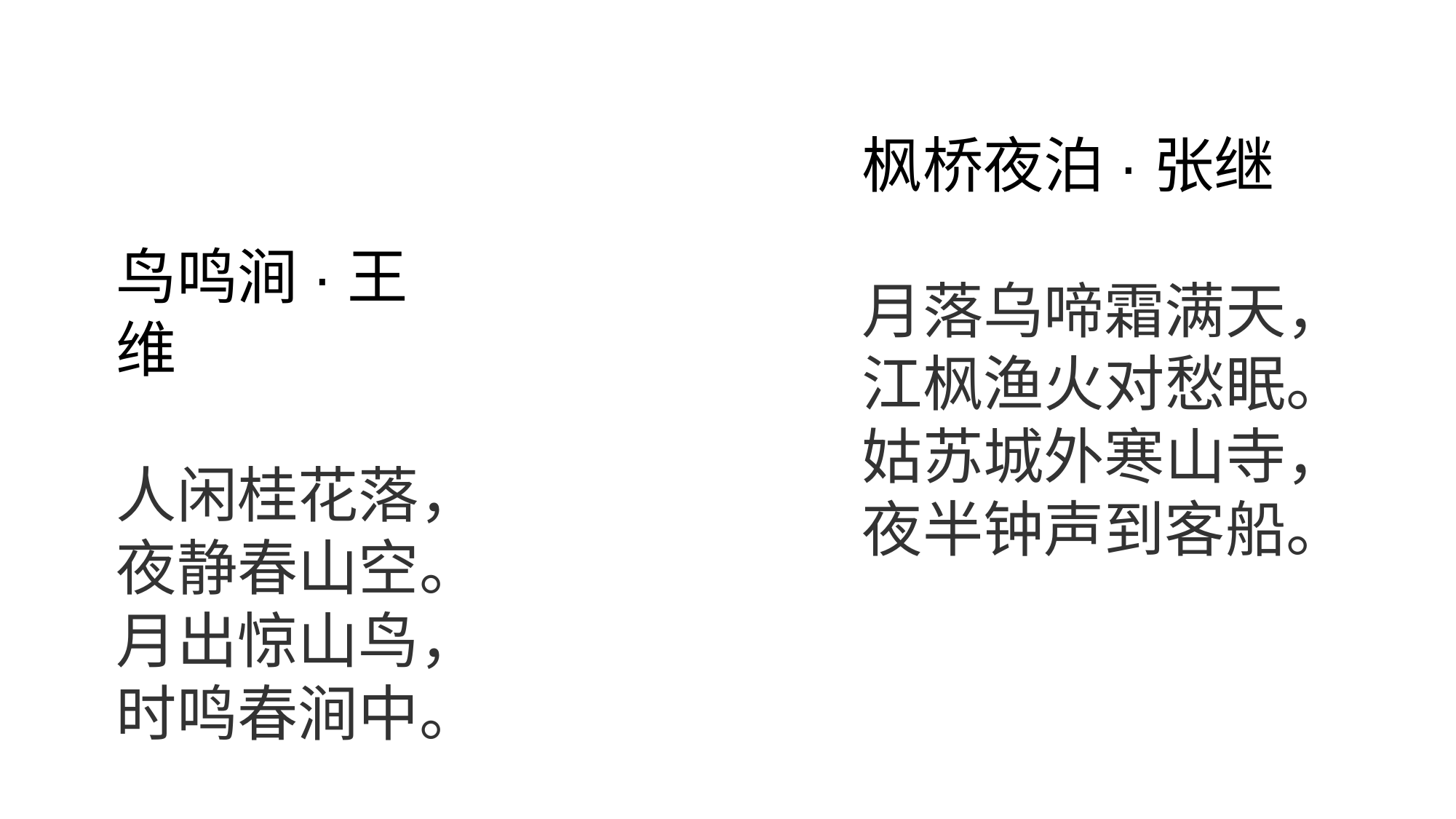

枫桥夜泊·张继

月落乌啼霜满天，
江枫渔火对愁眠。
姑苏城外寒山寺，
夜半钟声到客船。
鸟鸣涧·王维

人闲桂花落，
夜静春山空。
月出惊山鸟，
时鸣春涧中。